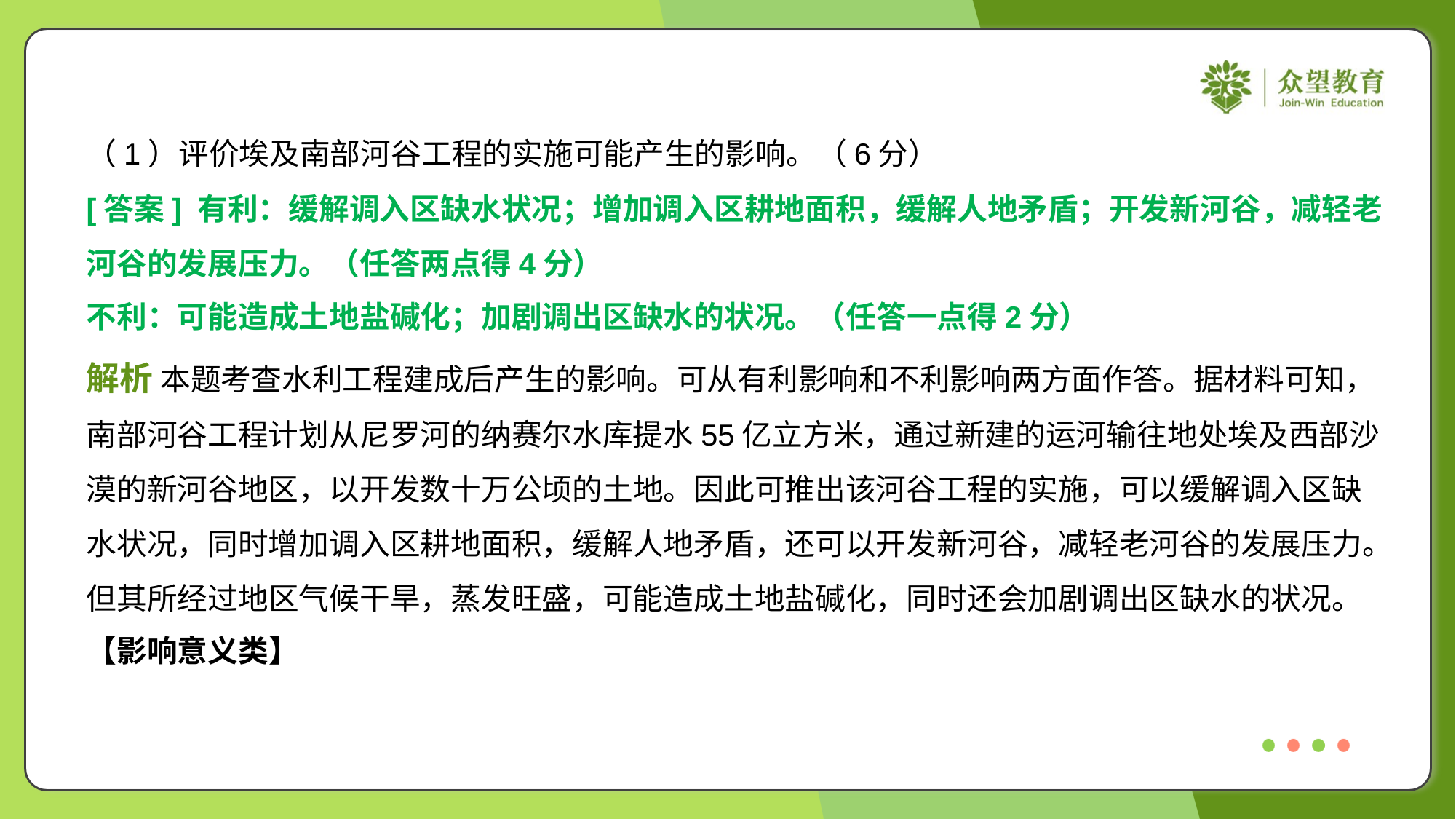

（1）评价埃及南部河谷工程的实施可能产生的影响。（6分）
[答案] 有利：缓解调入区缺水状况；增加调入区耕地面积，缓解人地矛盾；开发新河谷，减轻老
河谷的发展压力。（任答两点得4分）
不利：可能造成土地盐碱化；加剧调出区缺水的状况。（任答一点得2分）
解析 本题考查水利工程建成后产生的影响。可从有利影响和不利影响两方面作答。据材料可知，
南部河谷工程计划从尼罗河的纳赛尔水库提水55亿立方米，通过新建的运河输往地处埃及西部沙
漠的新河谷地区，以开发数十万公顷的土地。因此可推出该河谷工程的实施，可以缓解调入区缺
水状况，同时增加调入区耕地面积，缓解人地矛盾，还可以开发新河谷，减轻老河谷的发展压力。
但其所经过地区气候干旱，蒸发旺盛，可能造成土地盐碱化，同时还会加剧调出区缺水的状况。
【影响意义类】